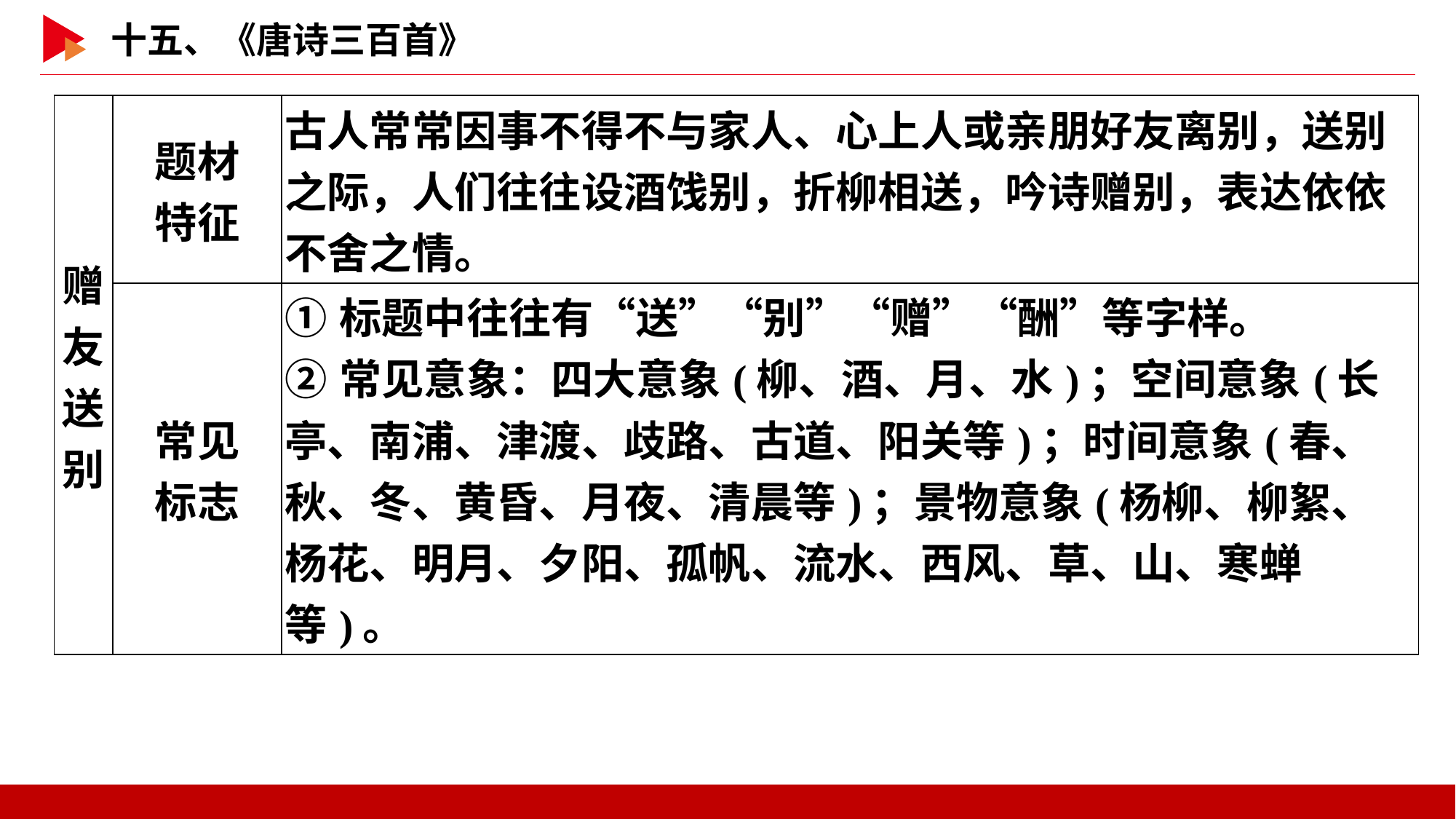

| 赠友 送别 | 题材 特征 | 古人常常因事不得不与家人、心上人或亲朋好友离别，送别之际，人们往往设酒饯别，折柳相送，吟诗赠别，表达依依不舍之情。 |
| --- | --- | --- |
|  | 常见 标志 | ①标题中往往有“送”“别”“赠”“酬”等字样。 ②常见意象：四大意象(柳、酒、月、水)；空间意象(长亭、南浦、津渡、歧路、古道、阳关等)；时间意象(春、秋、冬、黄昏、月夜、清晨等)；景物意象(杨柳、柳絮、杨花、明月、夕阳、孤帆、流水、西风、草、山、寒蝉等)。 |